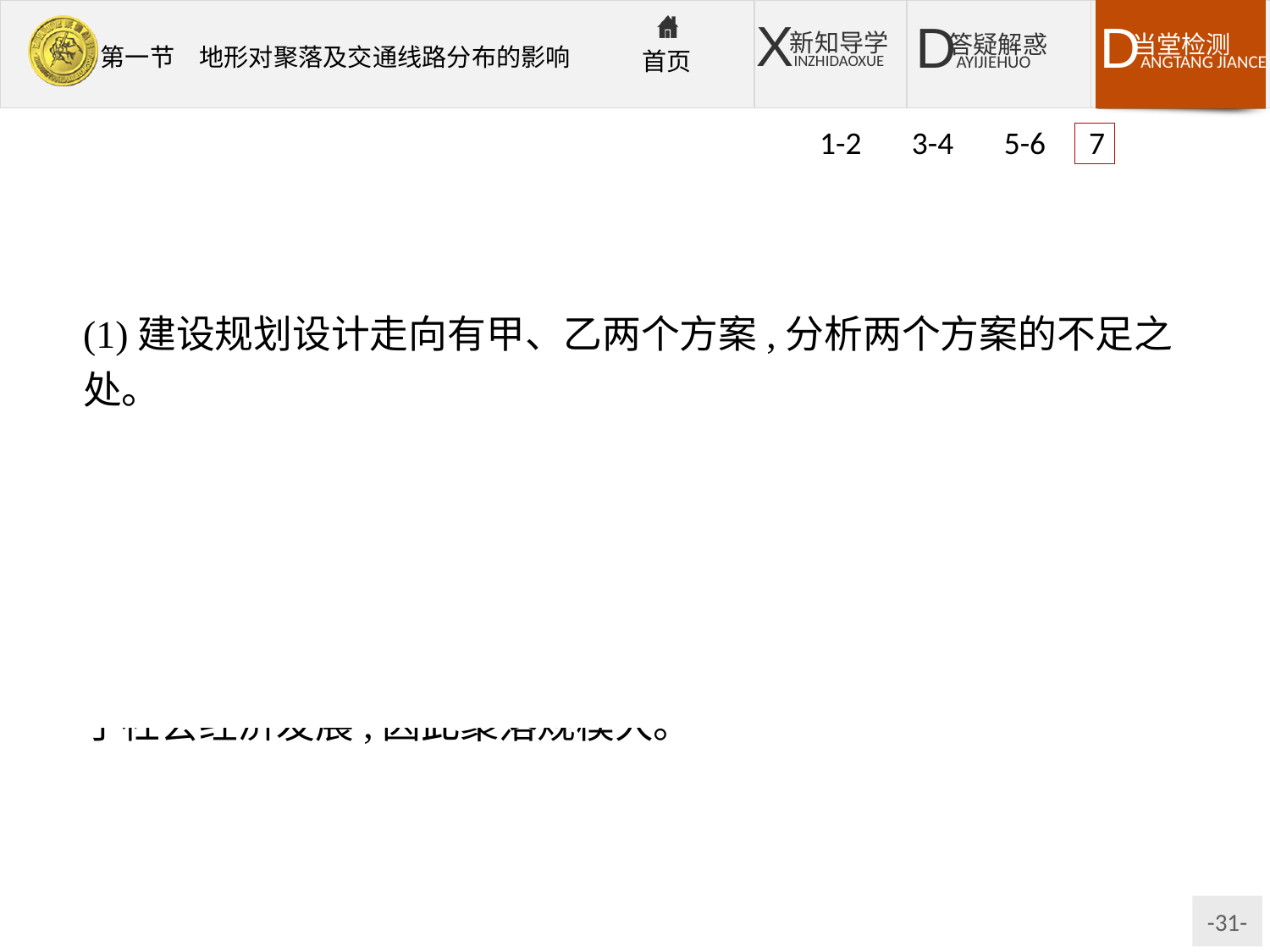

1-2       3-4       5-6      7

(1)建设规划设计走向有甲、乙两个方案,分析两个方案的不足之处。
(2)据图从自然条件方面分析a聚落比b、c聚落规模大的原因。
解析:第(1)题,交通线路选线时,要尽可能降低工程造价,设法减少对生态环境的破坏。甲方案:破坏和污染国家重点风景名胜区;乙方案:路程长,修建桥梁多(三次跨越河流),费用高。第(2)题,a处地形平坦开阔,有利于城市建设;交通运输便利,有利于社会经济发展,因此聚落规模大。